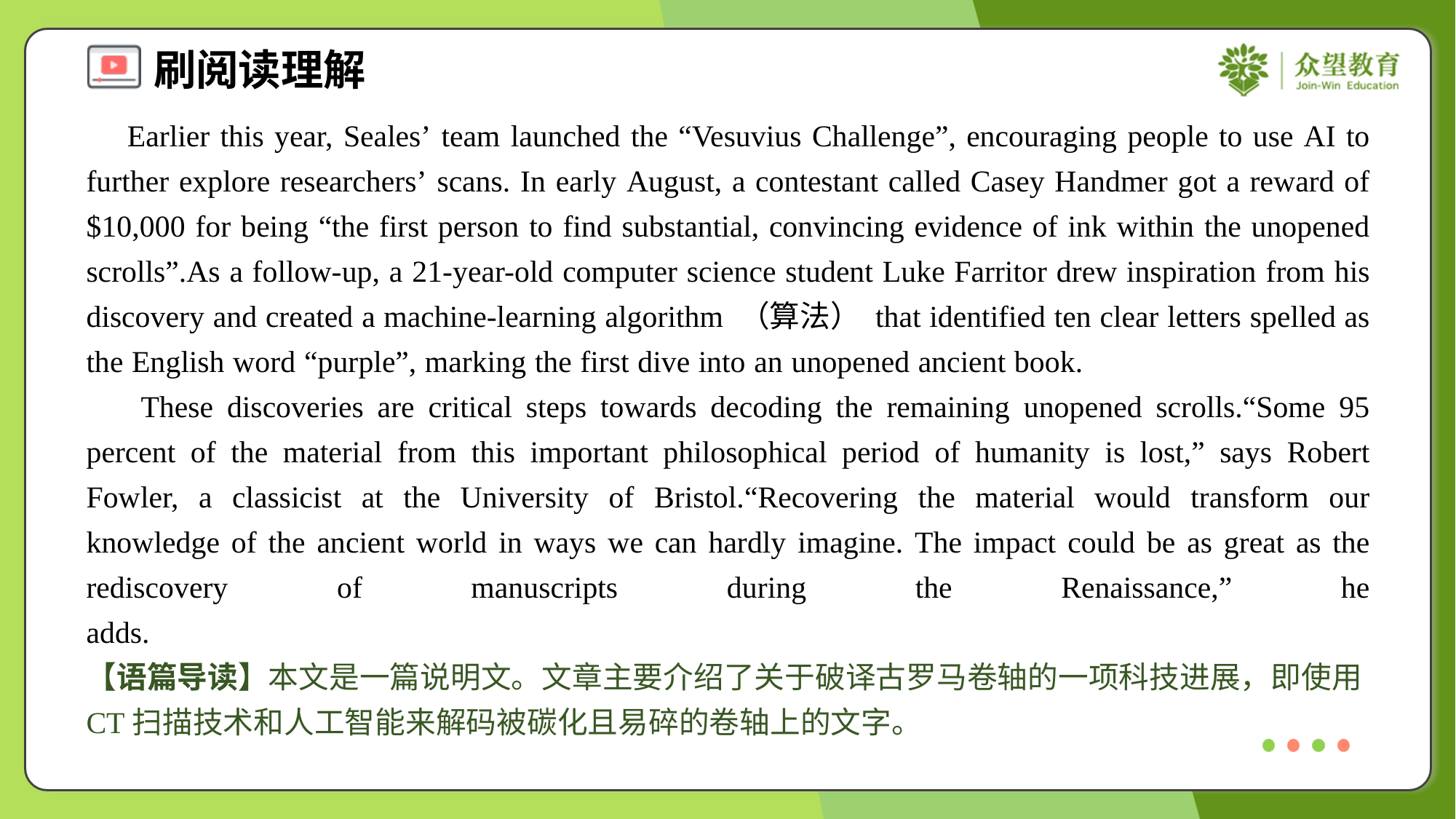

Earlier this year, Seales’ team launched the “Vesuvius Challenge”, encouraging people to use AI to further explore researchers’ scans. In early August, a contestant called Casey Handmer got a reward of $10,000 for being “the first person to find substantial, convincing evidence of ink within the unopened scrolls”.As a follow-up, a 21-year-old computer science student Luke Farritor drew inspiration from his discovery and created a machine-learning algorithm （算法） that identified ten clear letters spelled as the English word “purple”, marking the first dive into an unopened ancient book.
    These discoveries are critical steps towards decoding the remaining unopened scrolls.“Some 95 percent of the material from this important philosophical period of humanity is lost,” says Robert Fowler, a classicist at the University of Bristol.“Recovering the material would transform our knowledge of the ancient world in ways we can hardly imagine. The impact could be as great as the rediscovery of manuscripts during the Renaissance,” he adds.#1.5
【语篇导读】本文是一篇说明文。文章主要介绍了关于破译古罗马卷轴的一项科技进展，即使用CT扫描技术和人工智能来解码被碳化且易碎的卷轴上的文字。